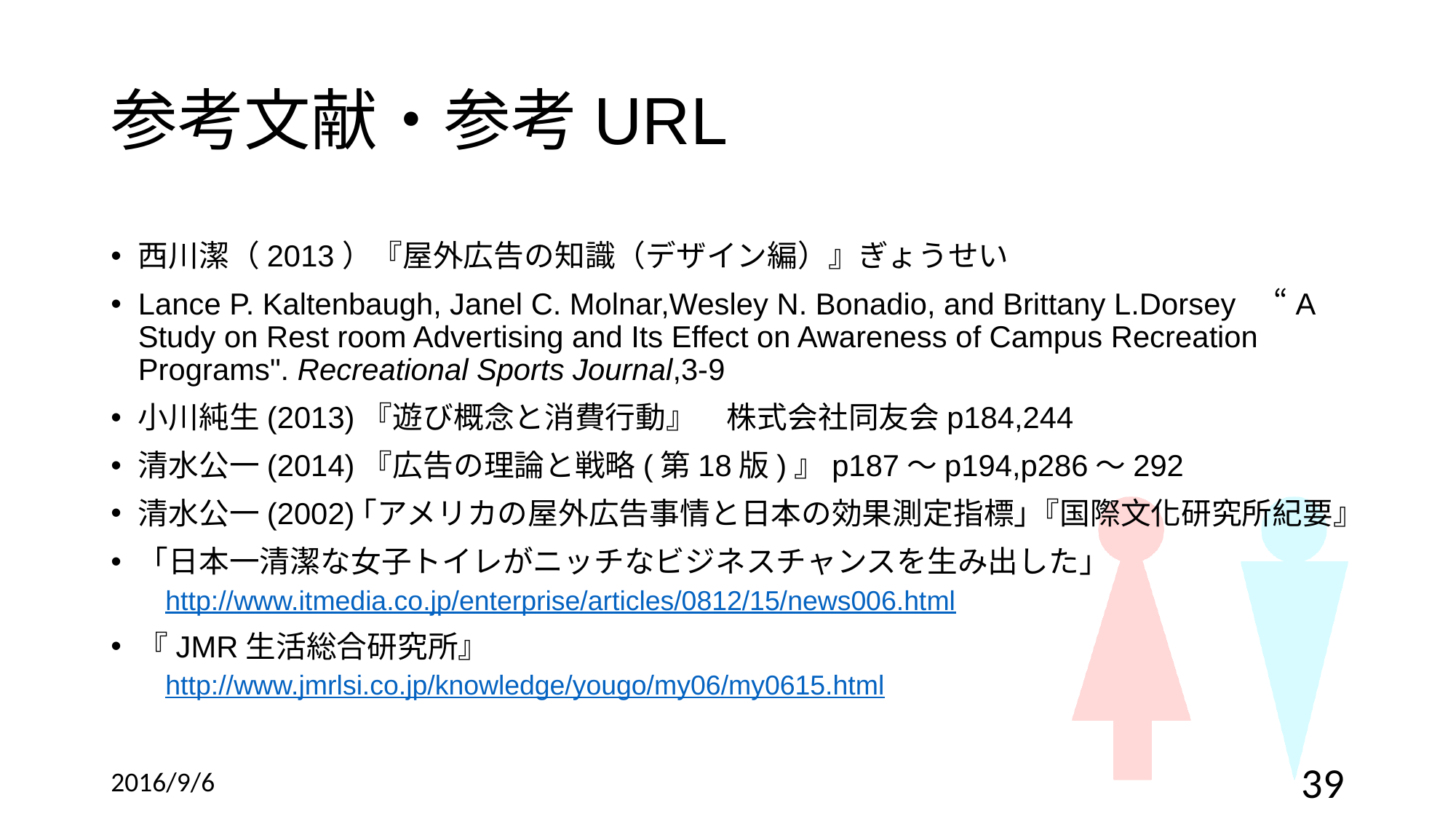

# 参考文献・参考URL
西川潔（2013）『屋外広告の知識（デザイン編）』ぎょうせい
Lance P. Kaltenbaugh, Janel C. Molnar,Wesley N. Bonadio, and Brittany L.Dorsey　“A Study on Rest room Advertising and Its Effect on Awareness of Campus Recreation Programs". Recreational Sports Journal,3-9
小川純生(2013)『遊び概念と消費行動』　株式会社同友会p184,244
清水公一(2014)『広告の理論と戦略(第18版)』p187～p194,p286～292
清水公一(2002)｢アメリカの屋外広告事情と日本の効果測定指標｣『国際文化研究所紀要』
「日本一清潔な女子トイレがニッチなビジネスチャンスを生み出した」
http://www.itmedia.co.jp/enterprise/articles/0812/15/news006.html
『JMR生活総合研究所』
http://www.jmrlsi.co.jp/knowledge/yougo/my06/my0615.html
2016/9/6
39